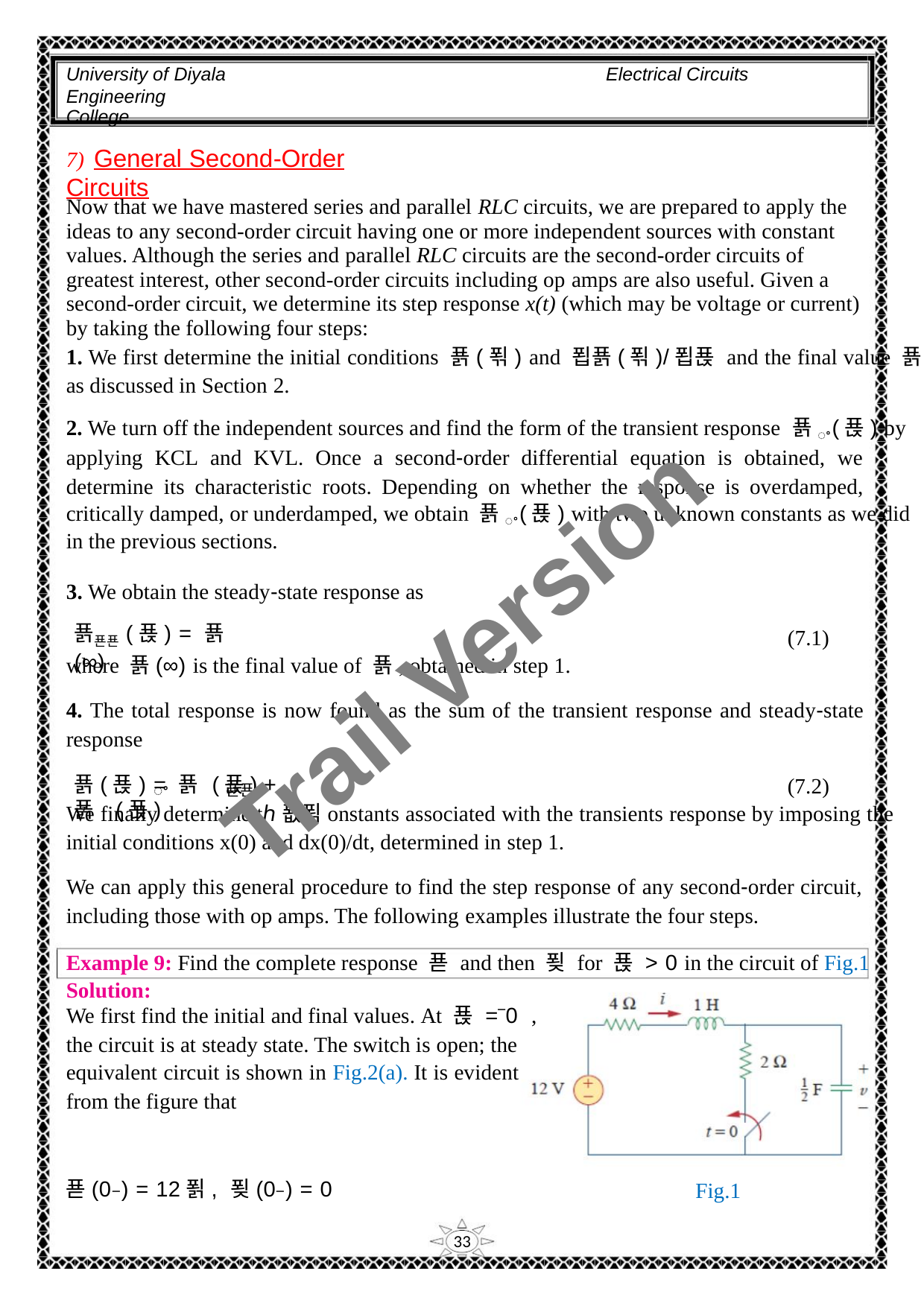

University of Diyala
Engineering College
Electrical Circuits
7) General Second‐Order Circuits
Now that we have mastered series and parallel RLC circuits, we are prepared to apply the
ideas to any second-order circuit having one or more independent sources with constant
values. Although the series and parallel RLC circuits are the second-order circuits of
greatest interest, other second-order circuits including op amps are also useful. Given a
second-order circuit, we determine its step response x(t) (which may be voltage or current)
by taking the following four steps:
1. We first determine the initial conditions 푥(푂) and 푑푥(푂)/푑푡 and the final value 푥(∞) ,
as discussed in Section 2.
2. We turn off the independent sources and find the form of the transient response 푥ꢀ(푡) by
applying KCL and KVL. Once a second‐order differential equation is obtained, we
determine its characteristic roots. Depending on whether the response is overdamped,
critically damped, or underdamped, we obtain 푥ꢀ(푡) with two unknown constants as we did
in the previous sections.
3. We obtain the steady‐state response as
Trail Version
Trail Version
Trail Version
Trail Version
Trail Version
Trail Version
Trail Version
Trail Version
Trail Version
Trail Version
Trail Version
Trail Version
Trail Version
푥푠푠(푡) = 푥(∞)
(7.1)
where 푥(∞) is the final value of 푥, obtained in step 1.
4. The total response is now found as the sum of the transient response and steady‐state
response
푥(푡) = 푥 (푡) + 푥 (푡)
(7.2)
ꢀ
푠푠
We finally determine tℎ푒푐onstants associated with the transients response by imposing the
initial conditions x(0) and dx(0)/dt, determined in step 1.
We can apply this general procedure to find the step response of any second‐order circuit,
including those with op amps. The following examples illustrate the four steps.
Example 9: Find the complete response 푣 and then 푖 for 푡 > 0 in the circuit of Fig.1
Solution:
−
We first find the initial and final values. At 푡 = 0 ,
the circuit is at steady state. The switch is open; the
equivalent circuit is shown in Fig.2(a). It is evident
from the figure that
푣(0−) = 12푉,
푖(0−) = 0
Fig.1
33